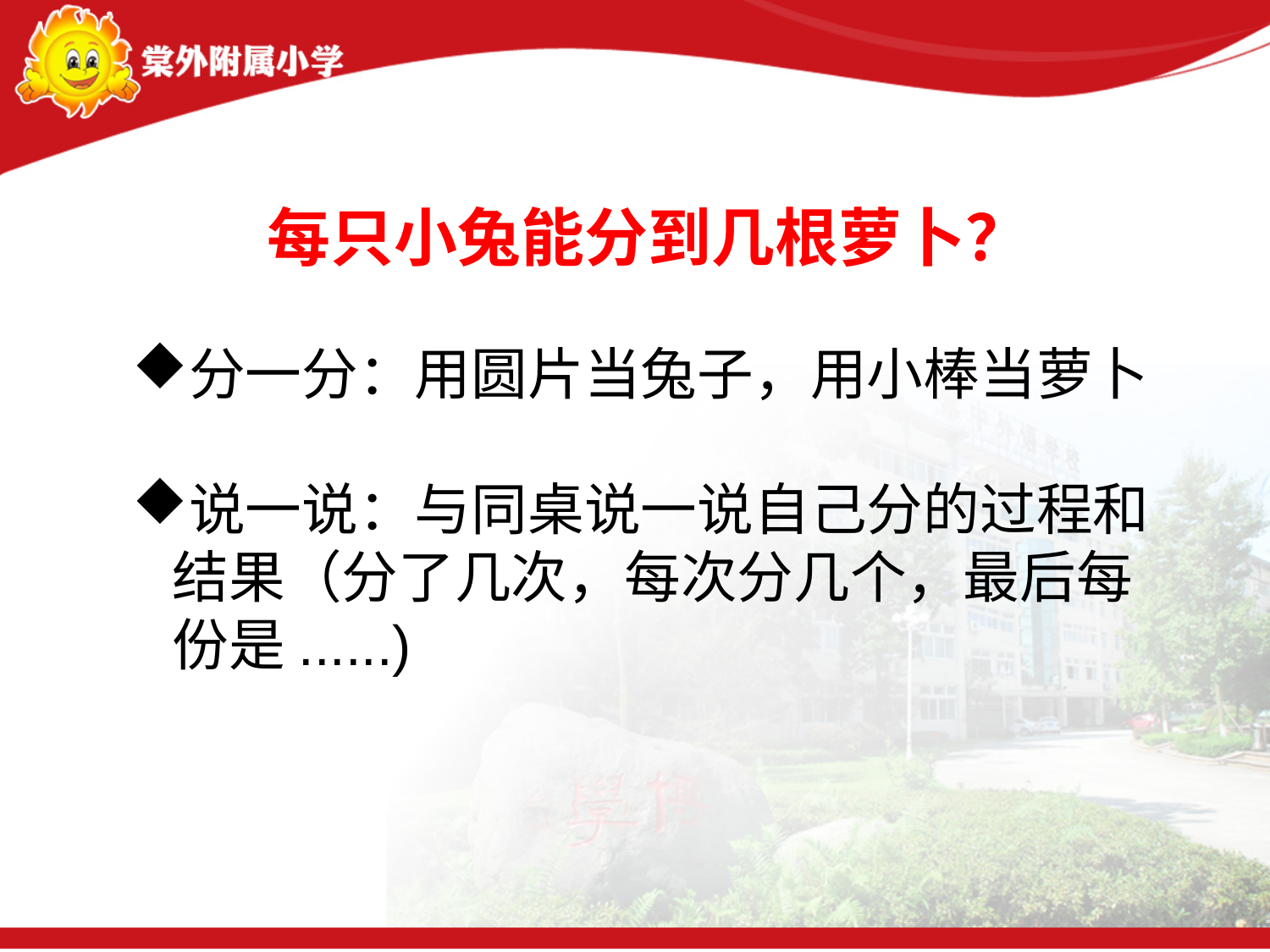

每只小兔能分到几根萝卜？
分一分：用圆片当兔子，用小棒当萝卜

说一说：与同桌说一说自己分的过程和结果（分了几次，每次分几个，最后每份是......)